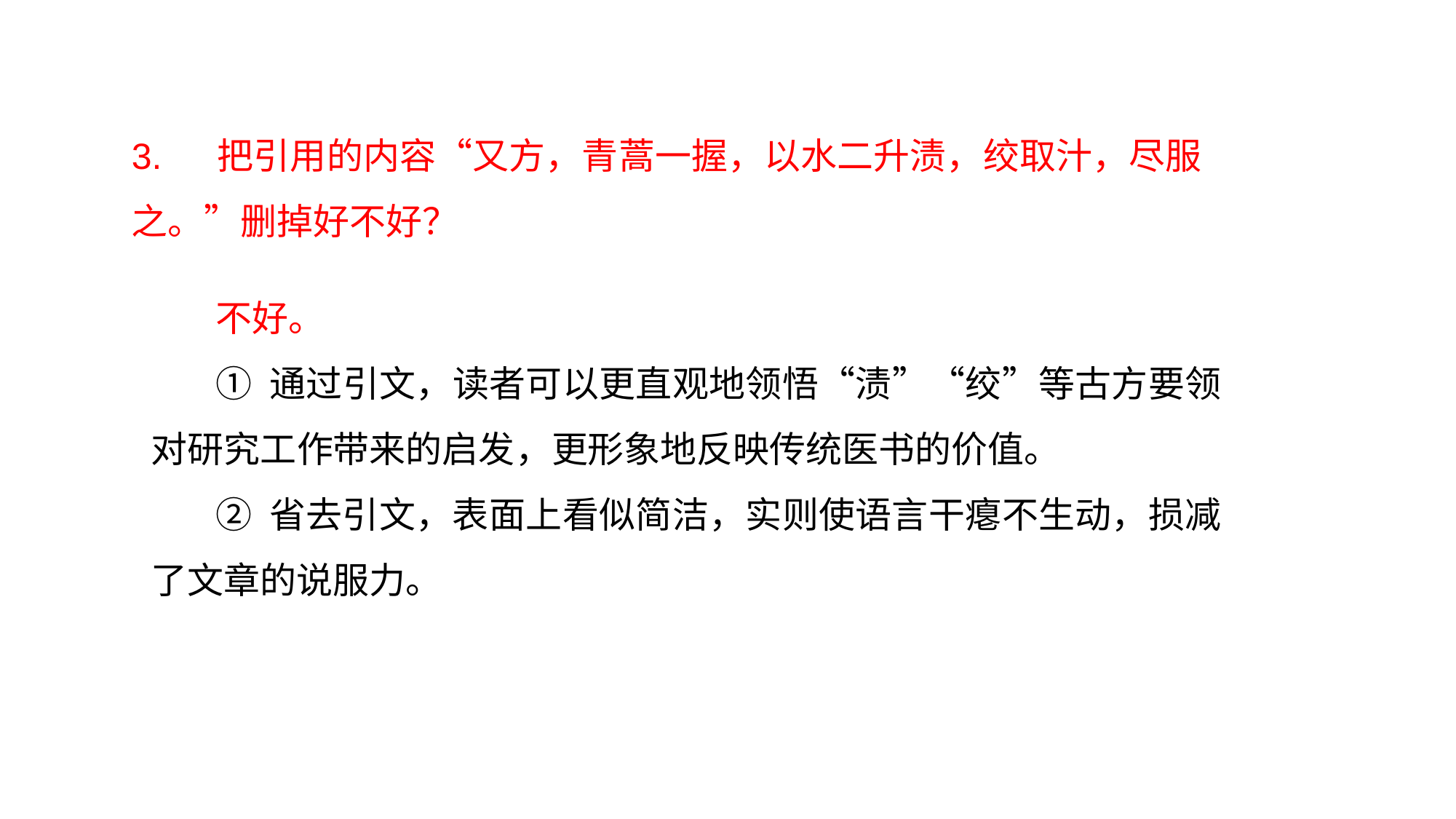

3. 　把引用的内容“又方，青蒿一握，以水二升渍，绞取汁，尽服之。”删掉好不好？
不好。
① 通过引文，读者可以更直观地领悟“渍”“绞”等古方要领对研究工作带来的启发，更形象地反映传统医书的价值。
② 省去引文，表面上看似简洁，实则使语言干瘪不生动，损减了文章的说服力。